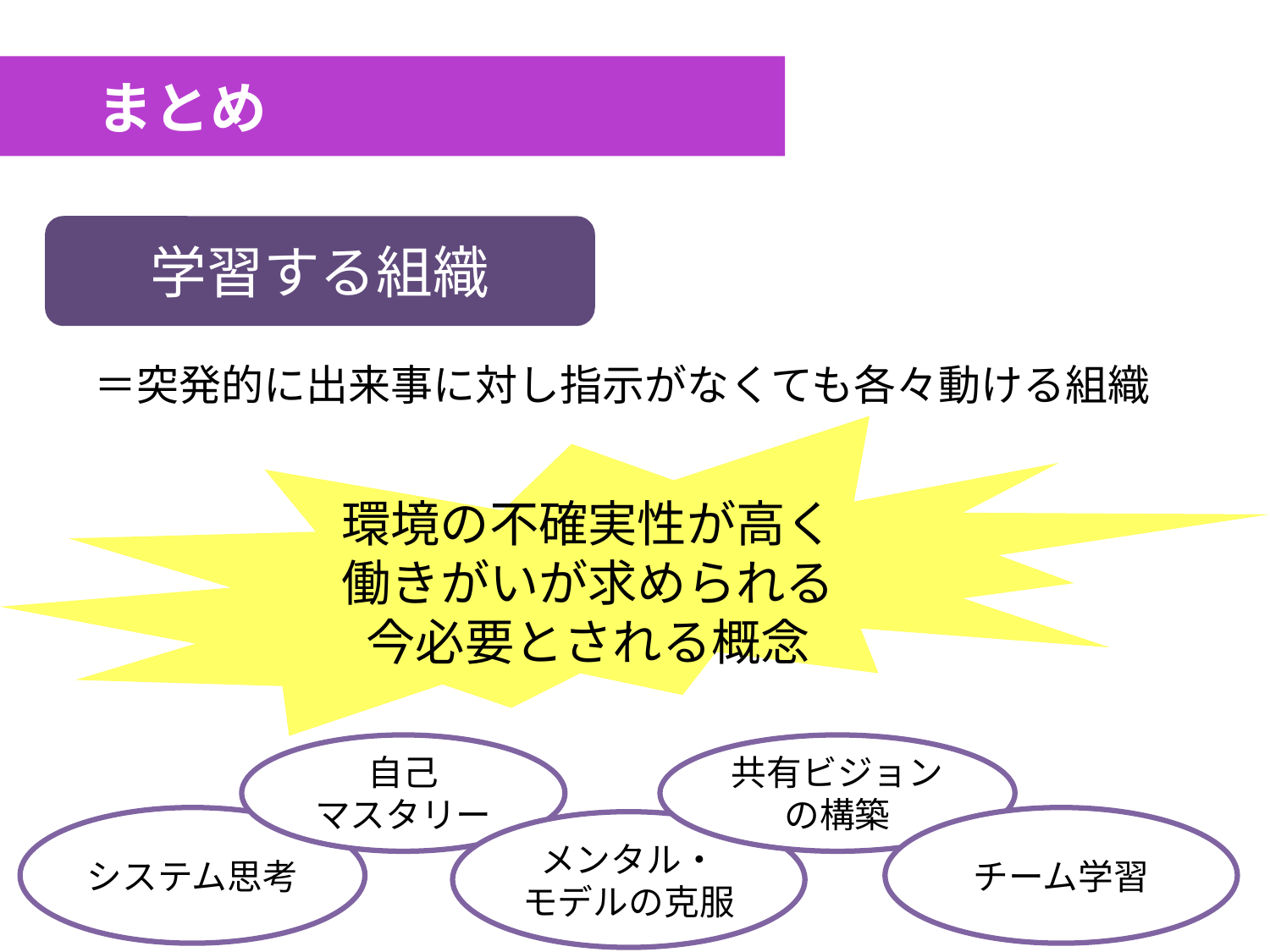

まとめ
学習する組織
＝突発的に出来事に対し指示がなくても各々動ける組織
環境の不確実性が高く働きがいが求められる今必要とされる概念
自己
マスタリー
共有ビジョンの構築
システム思考
チーム学習
メンタル・
モデルの克服
29